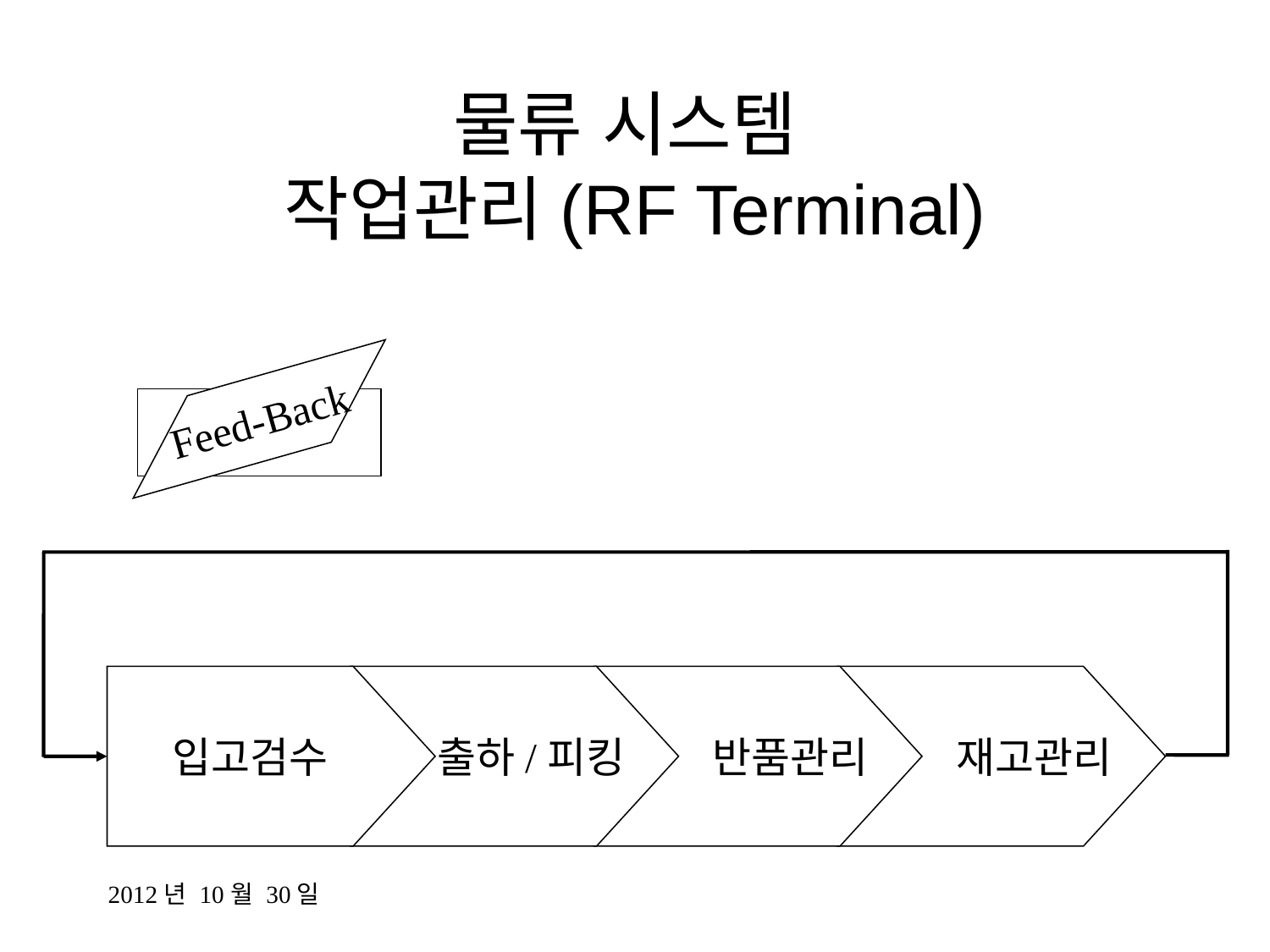

# 물류 시스템 작업관리(RF Terminal)
Feed-Back

입고검수
출하/피킹
반품관리
재고관리
2012년 10월 30일